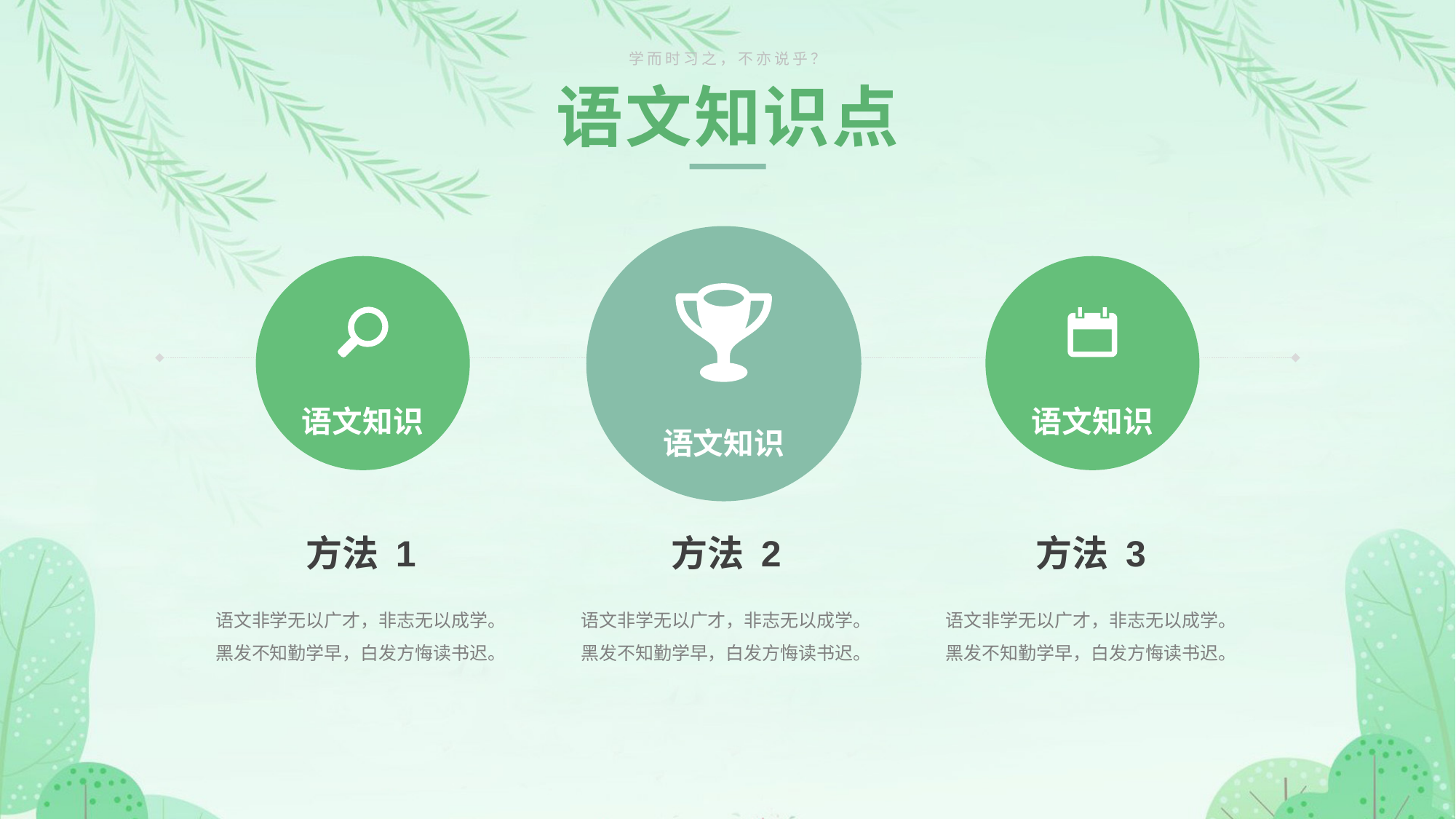

学而时习之，不亦说乎？
语文知识点
语文知识
语文知识
语文知识

方法 1
方法 2
方法 3
语文非学无以广才，非志无以成学。黑发不知勤学早，白发方悔读书迟。
语文非学无以广才，非志无以成学。黑发不知勤学早，白发方悔读书迟。
语文非学无以广才，非志无以成学。黑发不知勤学早，白发方悔读书迟。